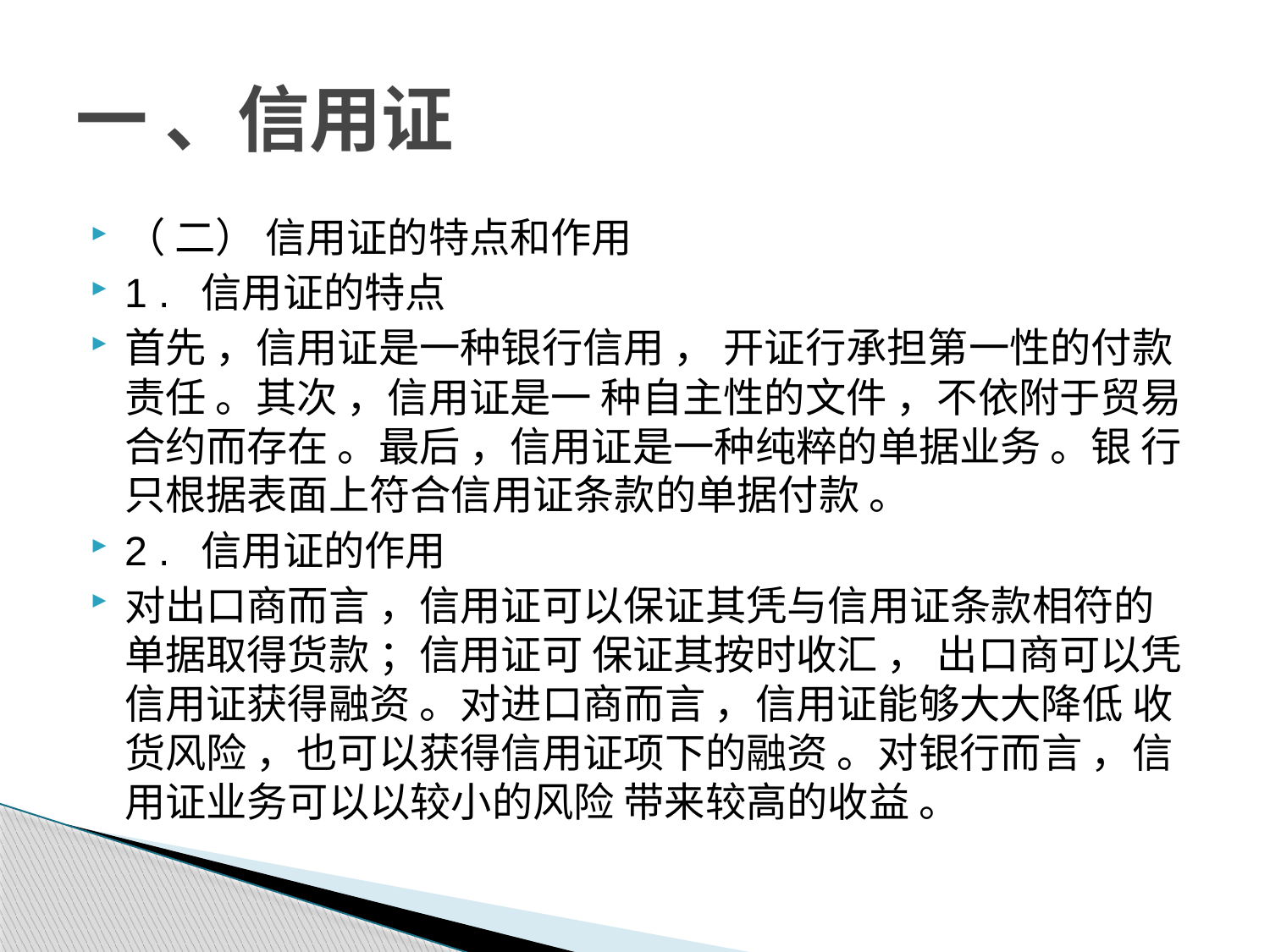

# 一 、信用证
（ 二） 信用证的特点和作用
1 .  信用证的特点
首先 ，信用证是一种银行信用 ， 开证行承担第一性的付款责任 。其次 ，信用证是一 种自主性的文件 ，不依附于贸易合约而存在 。最后 ，信用证是一种纯粹的单据业务 。银 行只根据表面上符合信用证条款的单据付款 。
2 .  信用证的作用
对出口商而言 ，信用证可以保证其凭与信用证条款相符的单据取得货款 ；信用证可 保证其按时收汇 ， 出口商可以凭信用证获得融资 。对进口商而言 ，信用证能够大大降低 收货风险 ，也可以获得信用证项下的融资 。对银行而言 ，信用证业务可以以较小的风险 带来较高的收益 。